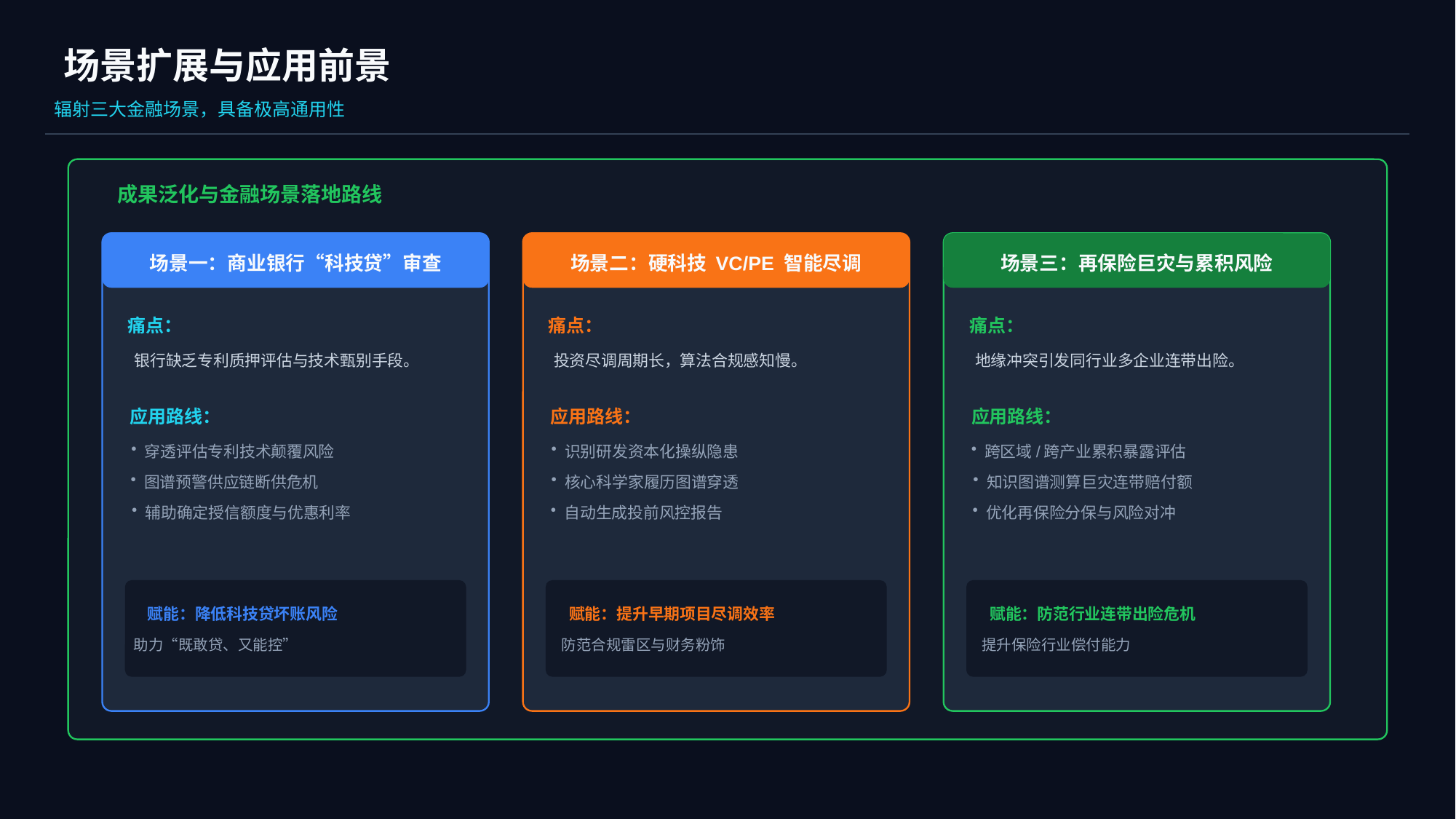

场景扩展与应用前景
辐射三大金融场景，具备极高通用性

成果泛化与金融场景落地路线

场景一：商业银行“科技贷”审查
场景二：硬科技 VC/PE 智能尽调
场景三：再保险巨灾与累积风险
痛点：
痛点：
痛点：
银行缺乏专利质押评估与技术甄别手段。
投资尽调周期长，算法合规感知慢。
地缘冲突引发同行业多企业连带出险。
应用路线：
应用路线：
应用路线：
穿透评估专利技术颠覆风险
识别研发资本化操纵隐患
跨区域/跨产业累积暴露评估
图谱预警供应链断供危机
核心科学家履历图谱穿透
知识图谱测算巨灾连带赔付额
辅助确定授信额度与优惠利率
自动生成投前风控报告
优化再保险分保与风险对冲

赋能：降低科技贷坏账风险
赋能：提升早期项目尽调效率
赋能：防范行业连带出险危机
助力“既敢贷、又能控”
防范合规雷区与财务粉饰
提升保险行业偿付能力